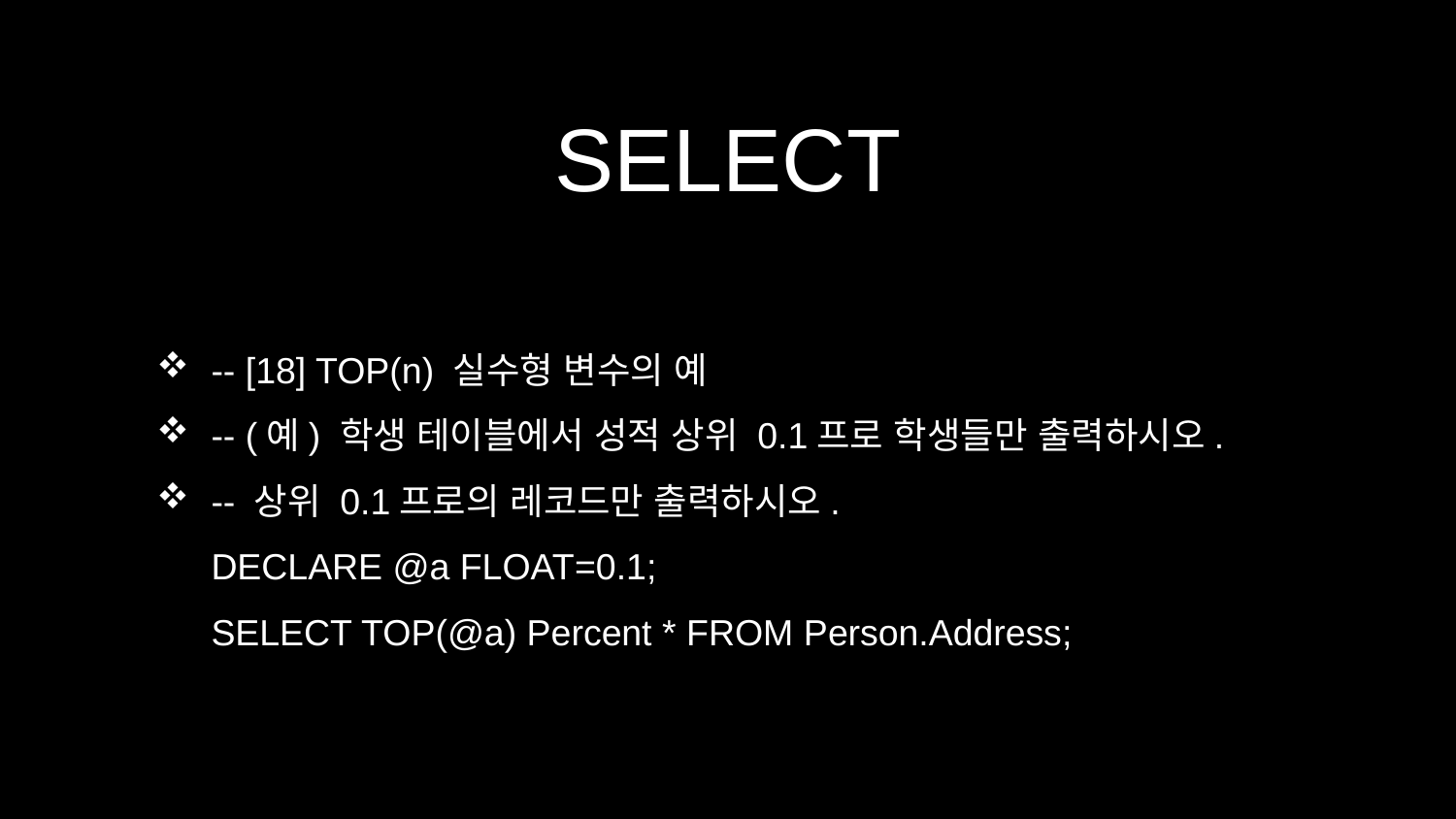

# SELECT
-- [18] TOP(n) 실수형 변수의 예
-- (예) 학생 테이블에서 성적 상위 0.1프로 학생들만 출력하시오.
-- 상위 0.1프로의 레코드만 출력하시오.
DECLARE @a FLOAT=0.1;
SELECT TOP(@a) Percent * FROM Person.Address;